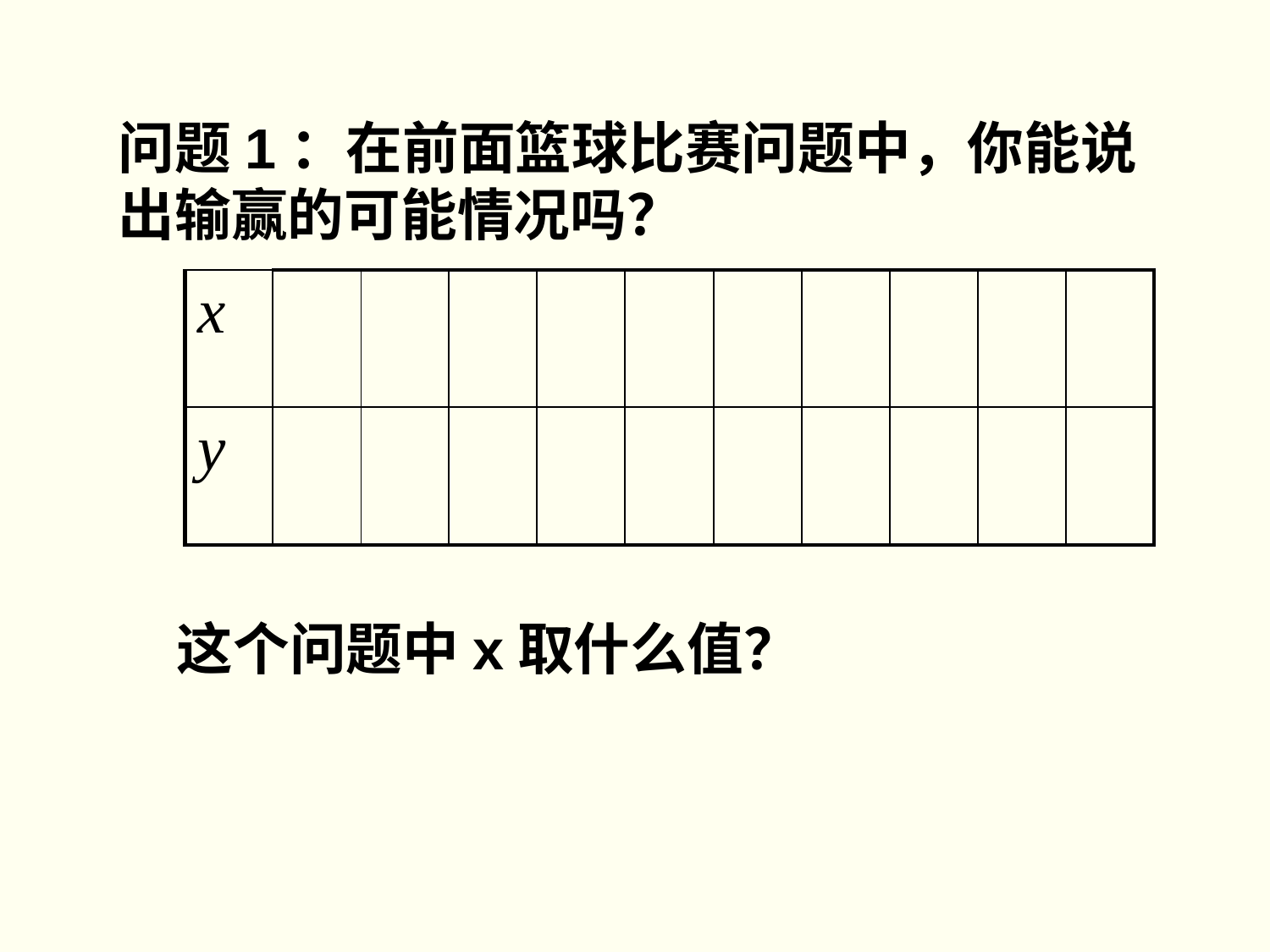

问题1：在前面篮球比赛问题中，你能说出输赢的可能情况吗？

| x |  |  |  |  |  |  |  |  |  |  |
| --- | --- | --- | --- | --- | --- | --- | --- | --- | --- | --- |
| y |  |  |  |  |  |  |  |  |  |  |
这个问题中x取什么值？